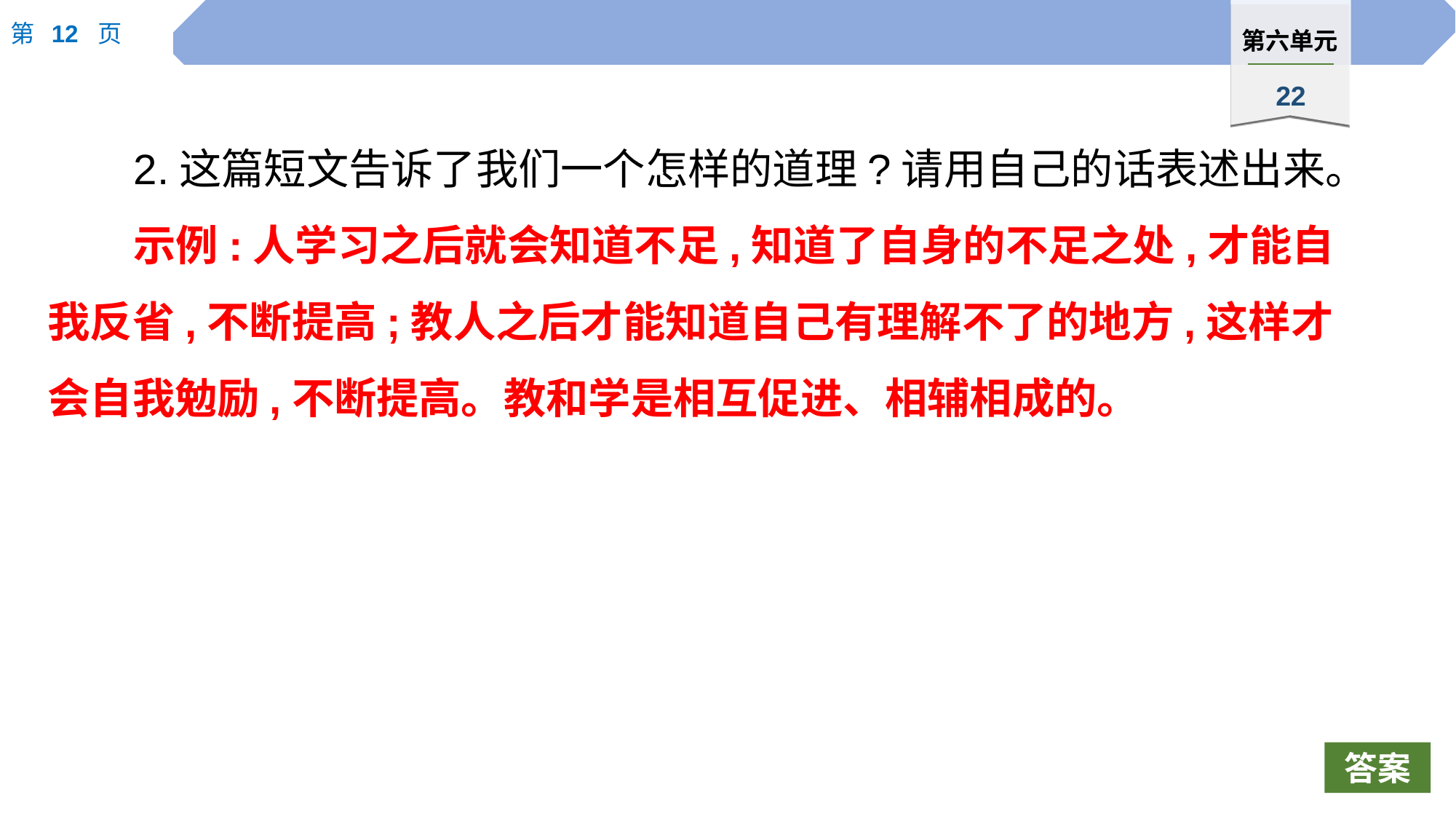

2.这篇短文告诉了我们一个怎样的道理?请用自己的话表述出来。
示例:人学习之后就会知道不足,知道了自身的不足之处,才能自我反省,不断提高;教人之后才能知道自己有理解不了的地方,这样才会自我勉励,不断提高。教和学是相互促进、相辅相成的。
答案